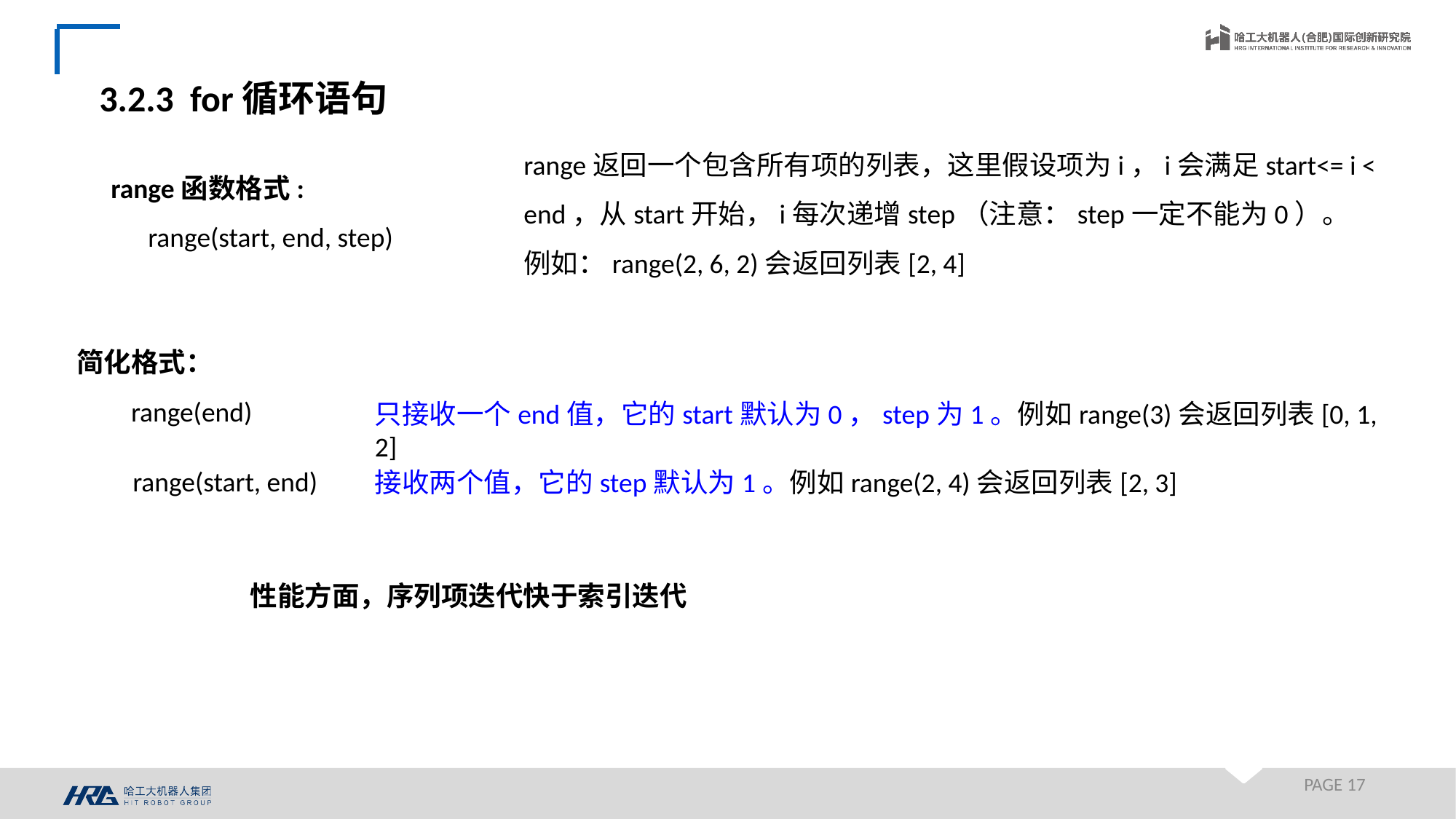

3.2.3  for循环语句
range返回一个包含所有项的列表，这里假设项为i，i会满足start<= i < end，从start开始，i每次递增step（注意：step一定不能为0）。
例如：range(2, 6, 2)会返回列表[2, 4]
range函数格式:
      range(start, end, step)
简化格式：
range(end)
只接收一个end值，它的start默认为0，step为1。例如range(3)会返回列表[0, 1, 2]
range(start, end)
接收两个值，它的step默认为1。例如range(2, 4)会返回列表[2, 3]
性能方面，序列项迭代快于索引迭代